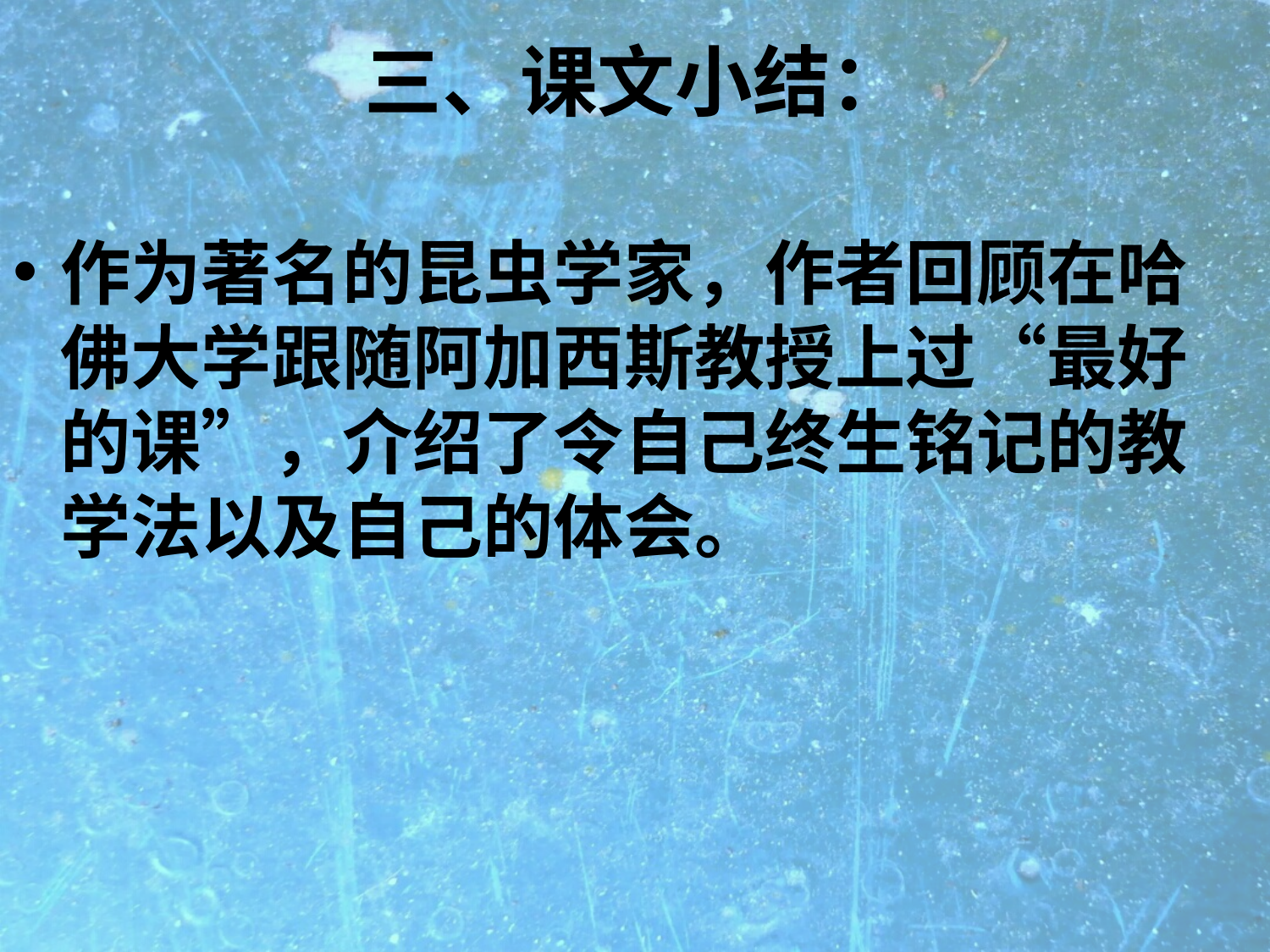

# 三、课文小结：
作为著名的昆虫学家，作者回顾在哈佛大学跟随阿加西斯教授上过“最好的课”，介绍了令自己终生铭记的教学法以及自己的体会。